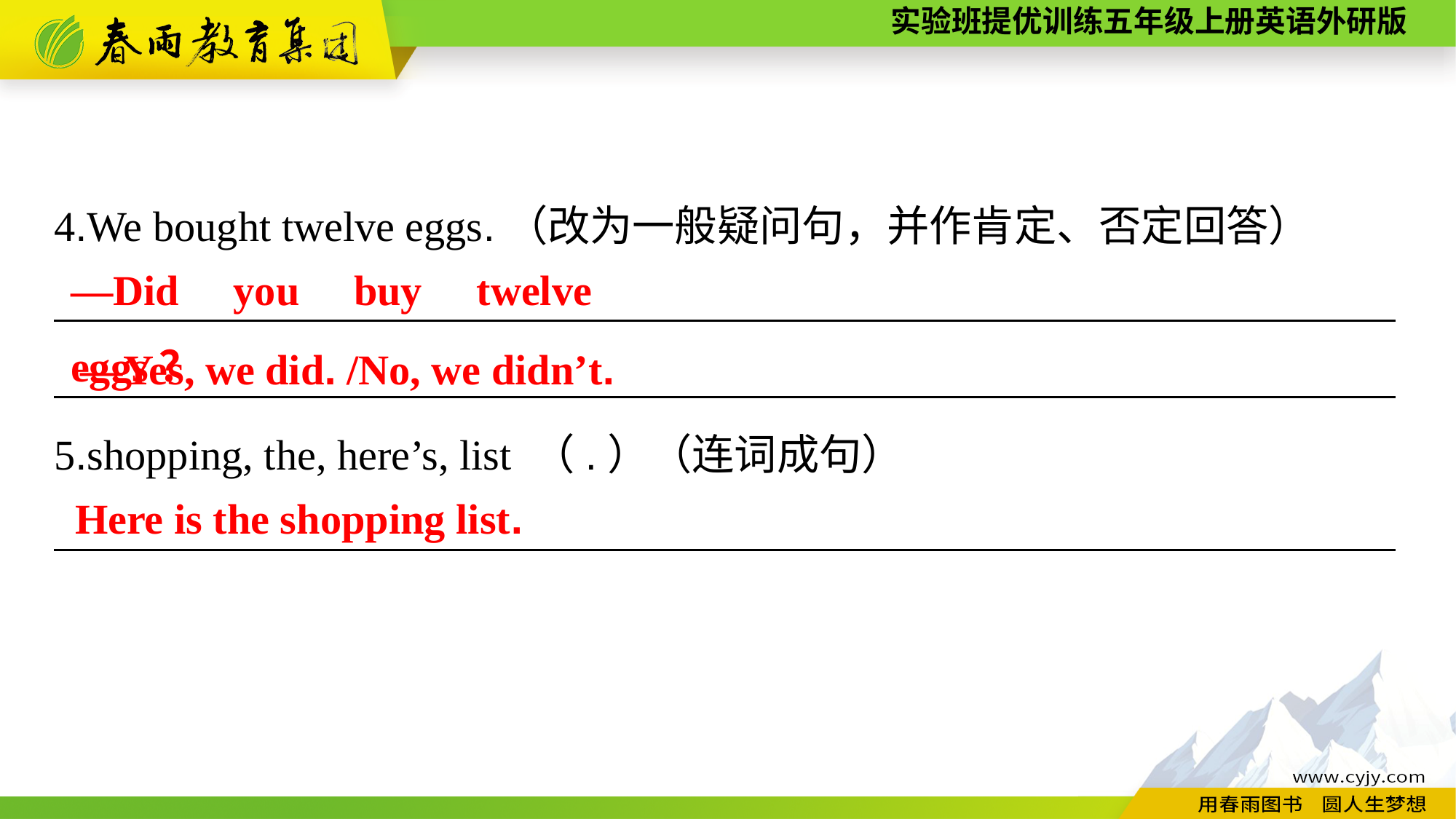

4.We bought twelve eggs.（改为一般疑问句，并作肯定、否定回答）
______________________________________________________________________________________________________________________________
5.shopping, the, here’s, list （.）（连词成句）
_______________________________________________________________
—Did you buy twelve eggs？
—Yes, we did. /No, we didn’t.
Here is the shopping list.